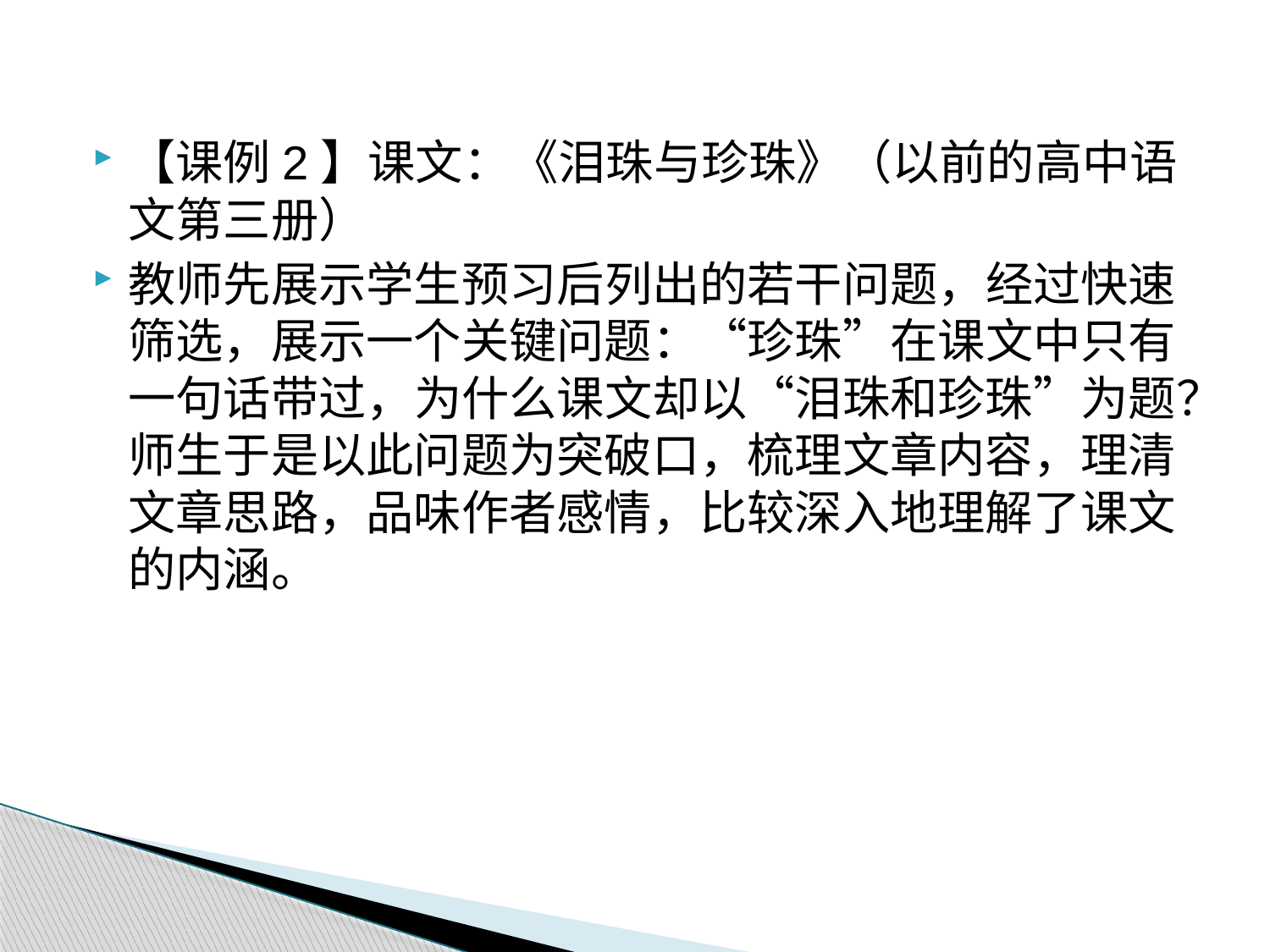

【课例2】课文：《泪珠与珍珠》（以前的高中语文第三册）
教师先展示学生预习后列出的若干问题，经过快速筛选，展示一个关键问题：“珍珠”在课文中只有一句话带过，为什么课文却以“泪珠和珍珠”为题？师生于是以此问题为突破口，梳理文章内容，理清文章思路，品味作者感情，比较深入地理解了课文的内涵。